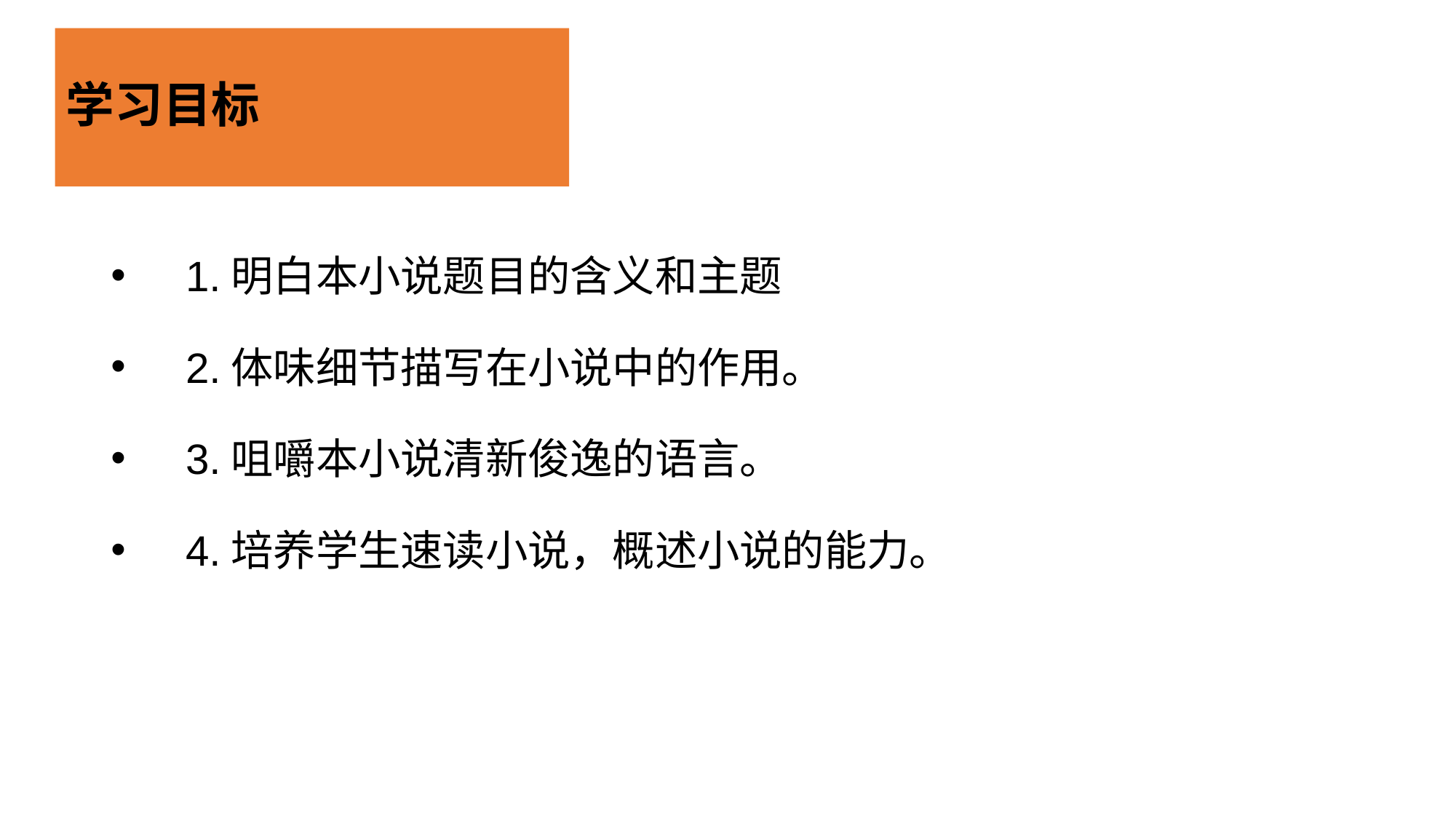

# 学习目标
    1.明白本小说题目的含义和主题
    2.体味细节描写在小说中的作用。
    3.咀嚼本小说清新俊逸的语言。
    4.培养学生速读小说，概述小说的能力。